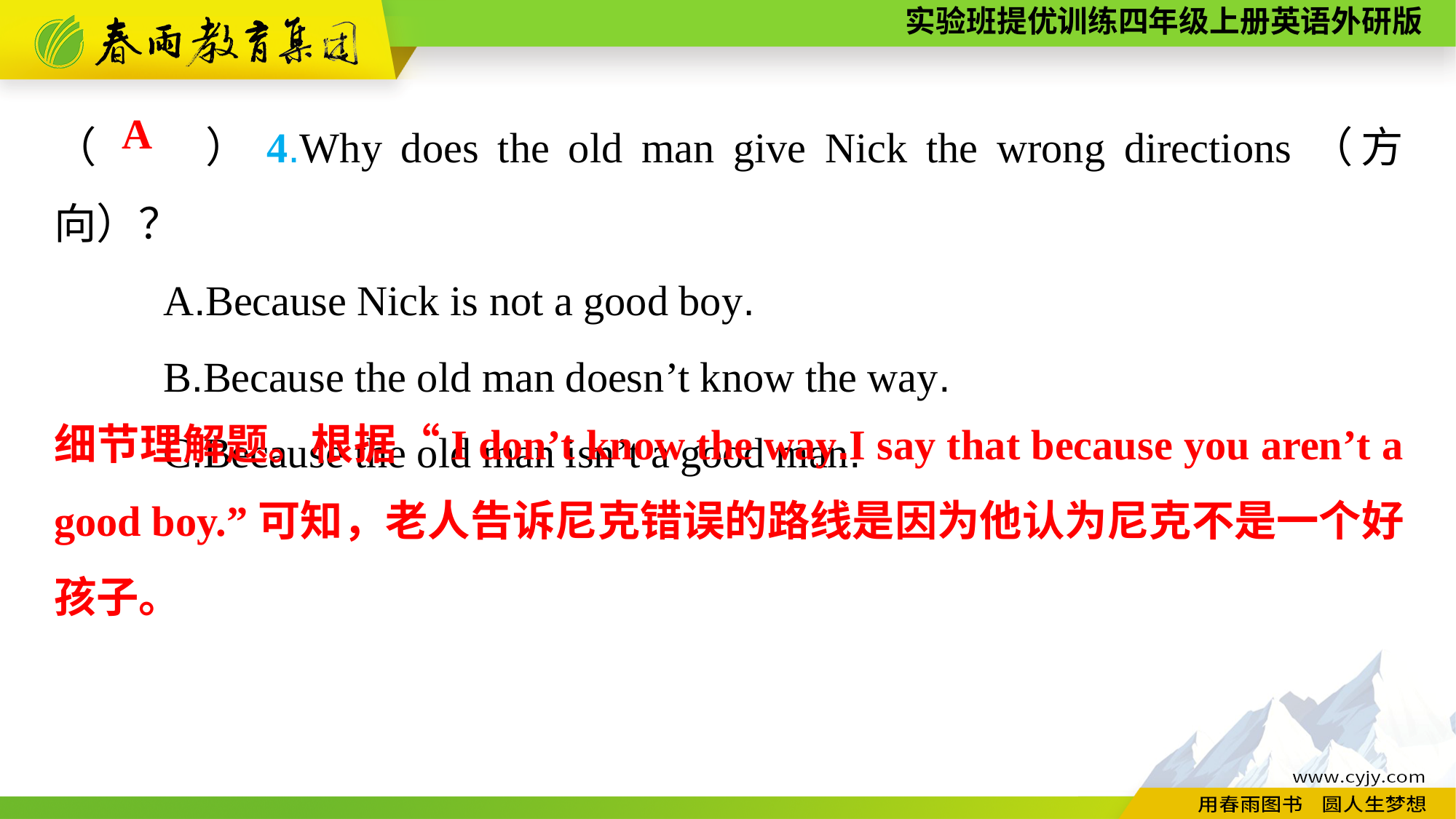

（　　）4.Why does the old man give Nick the wrong directions（方向）？
	A.Because Nick is not a good boy.
	B.Because the old man doesn’t know the way.
	C.Because the old man isn’t a good man.
A
细节理解题。根据“I don’t know the way.I say that because you aren’t a good boy.”可知，老人告诉尼克错误的路线是因为他认为尼克不是一个好孩子。